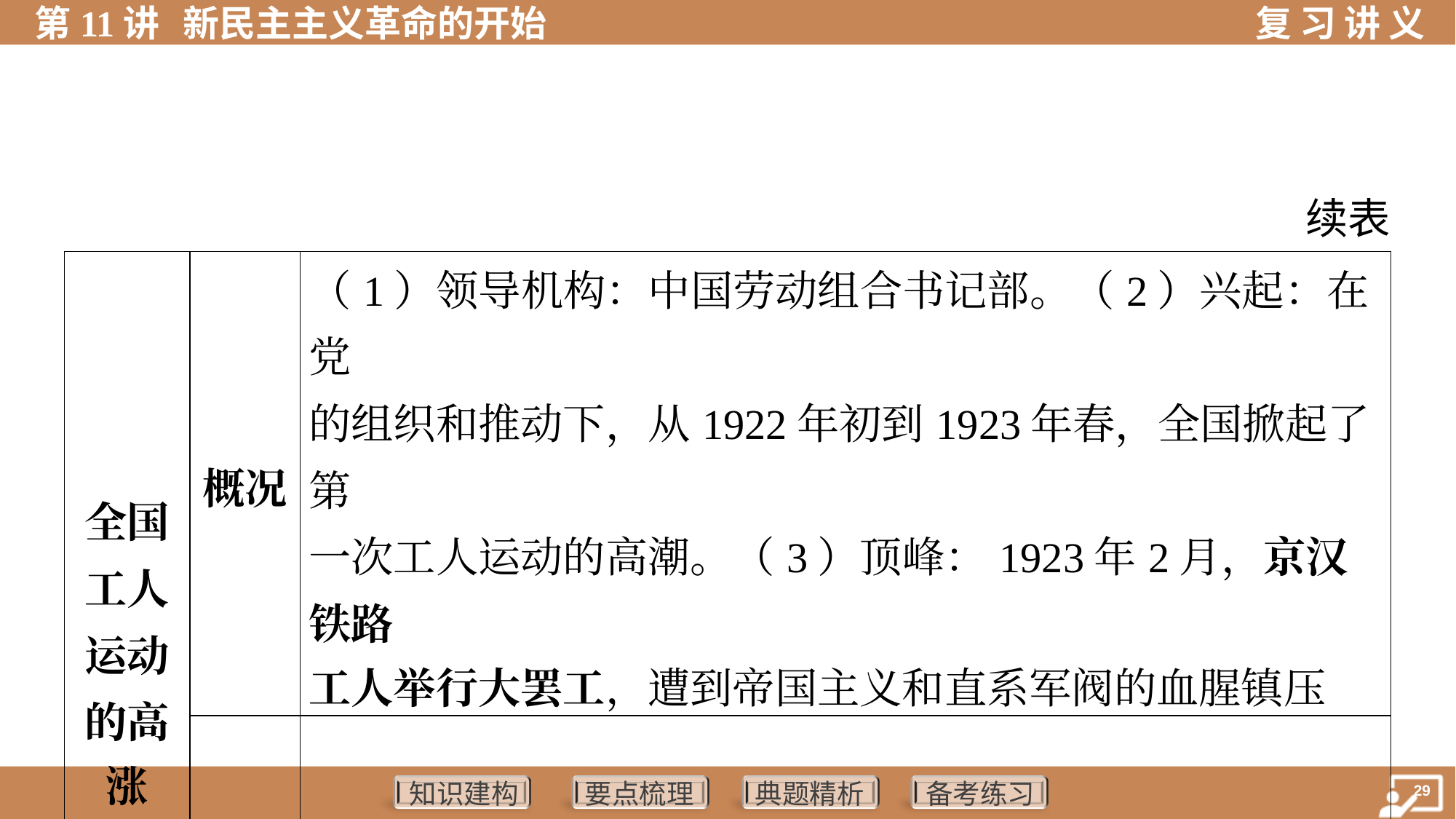

续表
| 全国 工人 运动 的高 涨 | 概况 | （1）领导机构：中国劳动组合书记部。（2）兴起：在党 的组织和推动下，从1922年初到1923年春，全国掀起了第 一次工人运动的高潮。（3）顶峰：1923年2月，京汉铁路 工人举行大罢工，遭到帝国主义和直系军阀的血腥镇压 |  |  |
| --- | --- | --- | --- | --- |
|  | 教训 | 单枪匹马不能取得革命的胜利，必须团结一切可能的同盟 者，才能战胜强大的敌人 |  |  |